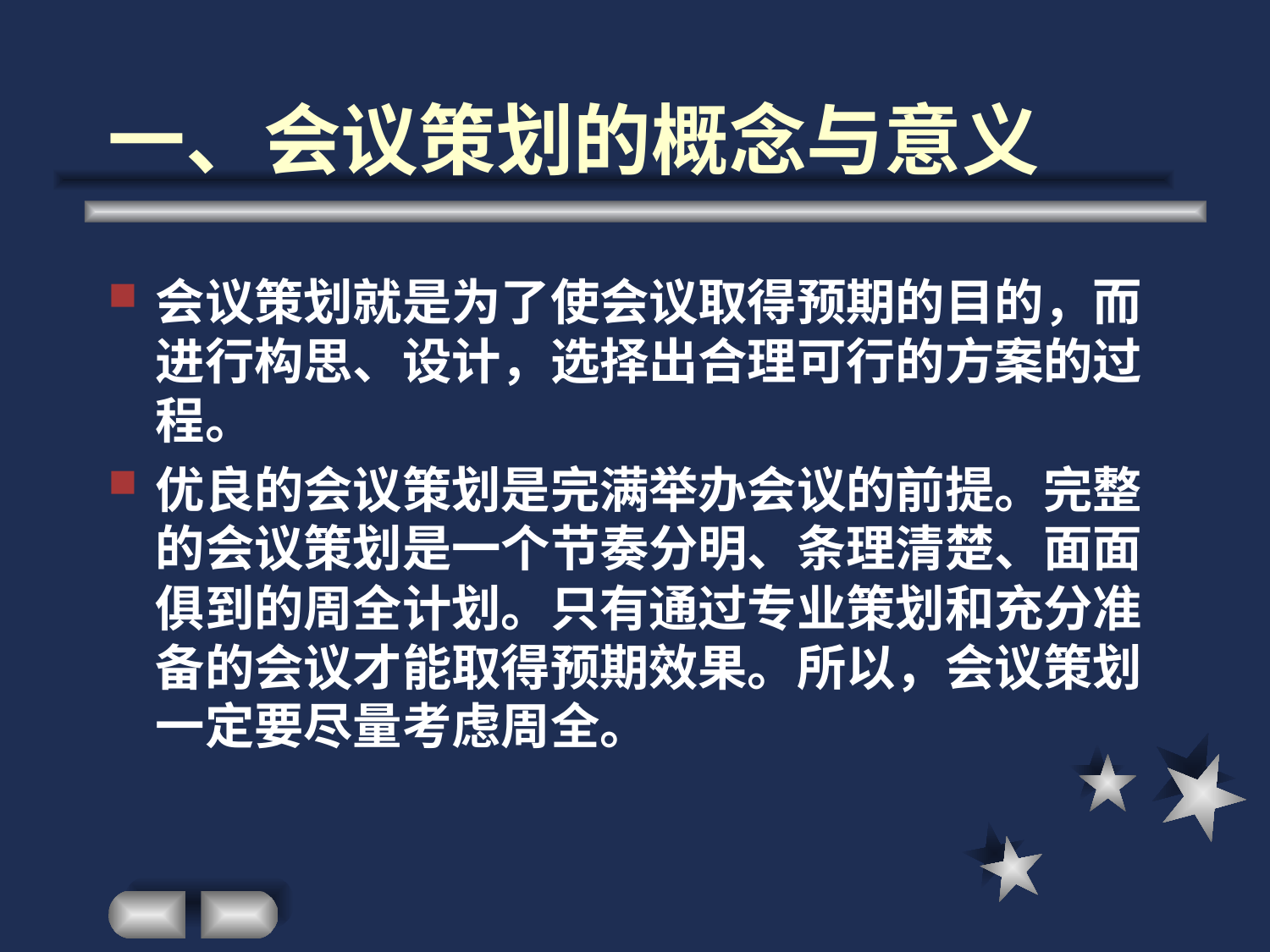

# 一、会议策划的概念与意义
会议策划就是为了使会议取得预期的目的，而进行构思、设计，选择出合理可行的方案的过程。
优良的会议策划是完满举办会议的前提。完整的会议策划是一个节奏分明、条理清楚、面面俱到的周全计划。只有通过专业策划和充分准备的会议才能取得预期效果。所以，会议策划一定要尽量考虑周全。